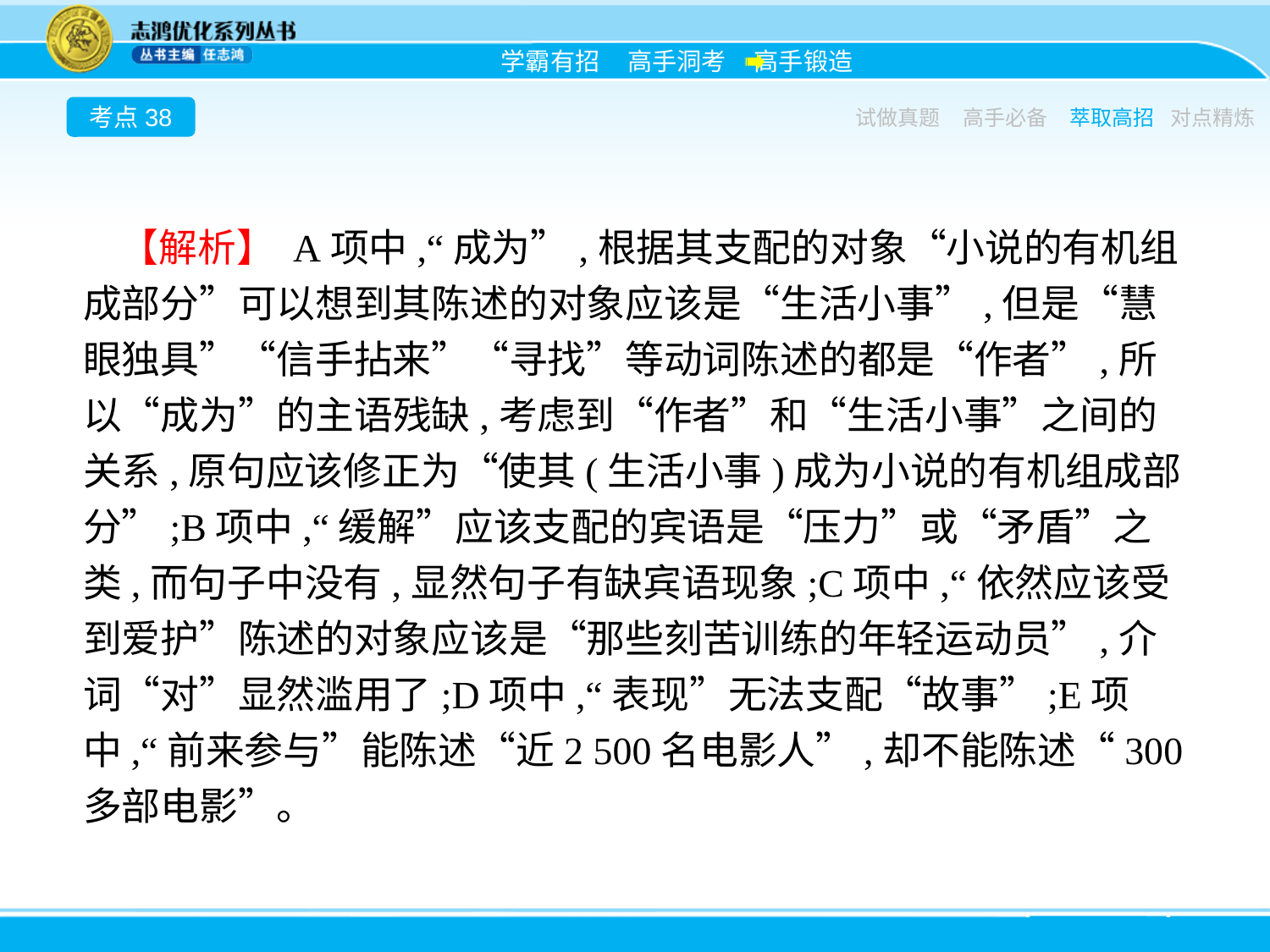

考点38
试做真题
高手必备
萃取高招
对点精炼
【解析】 A项中,“成为”,根据其支配的对象“小说的有机组成部分”可以想到其陈述的对象应该是“生活小事”,但是“慧眼独具”“信手拈来”“寻找”等动词陈述的都是“作者”,所以“成为”的主语残缺,考虑到“作者”和“生活小事”之间的关系,原句应该修正为“使其(生活小事)成为小说的有机组成部分”;B项中,“缓解”应该支配的宾语是“压力”或“矛盾”之类,而句子中没有,显然句子有缺宾语现象;C项中,“依然应该受到爱护”陈述的对象应该是“那些刻苦训练的年轻运动员”,介词“对”显然滥用了;D项中,“表现”无法支配“故事”;E项中,“前来参与”能陈述“近2 500名电影人”,却不能陈述“300多部电影”。